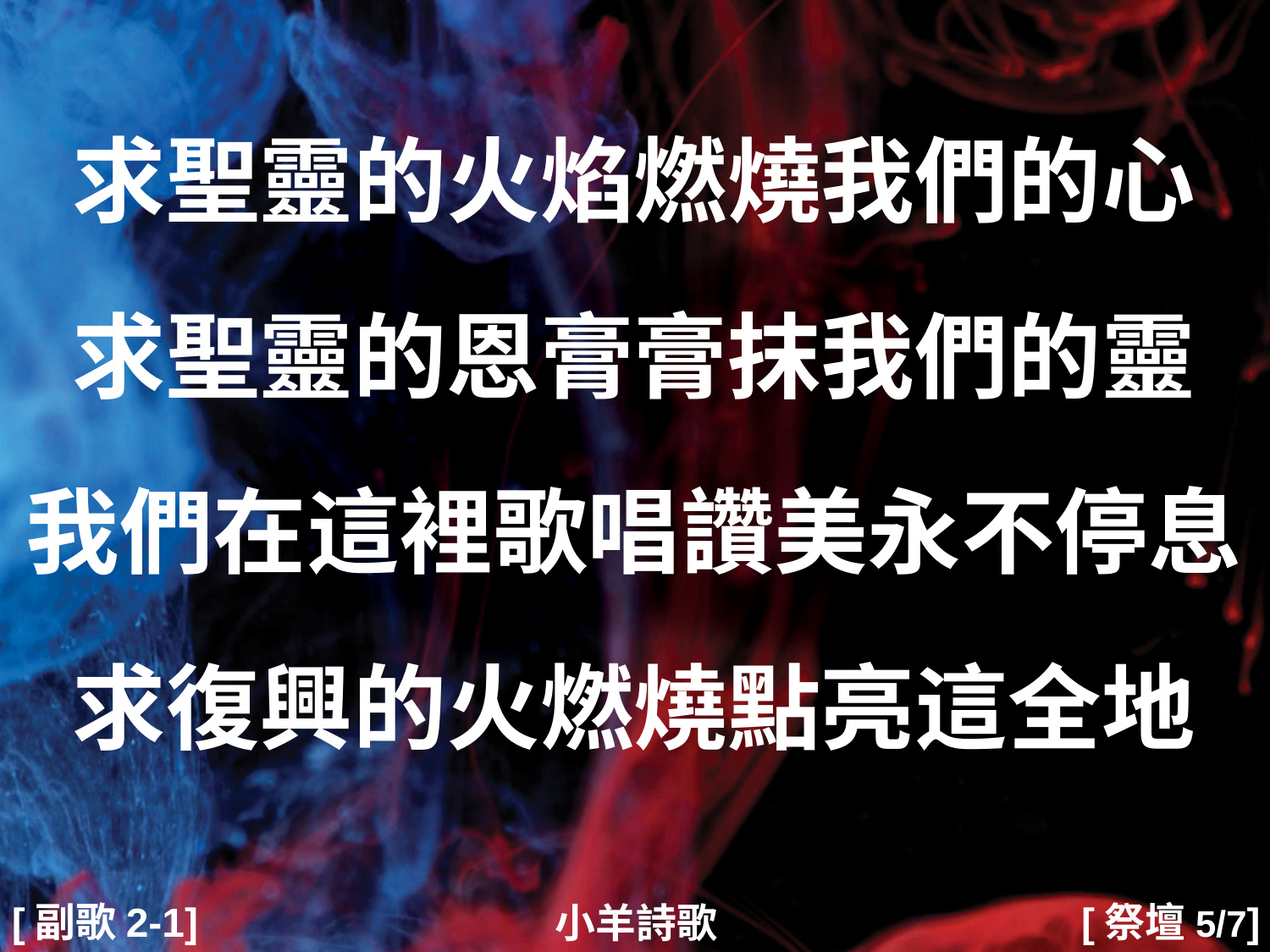

求聖靈的火焰燃燒我們的心

求聖靈的恩膏膏抹我們的靈

我們在這裡歌唱讚美永不停息

求復興的火燃燒點亮這全地

#

[副歌2-1]
[祭壇5/7]
小羊詩歌